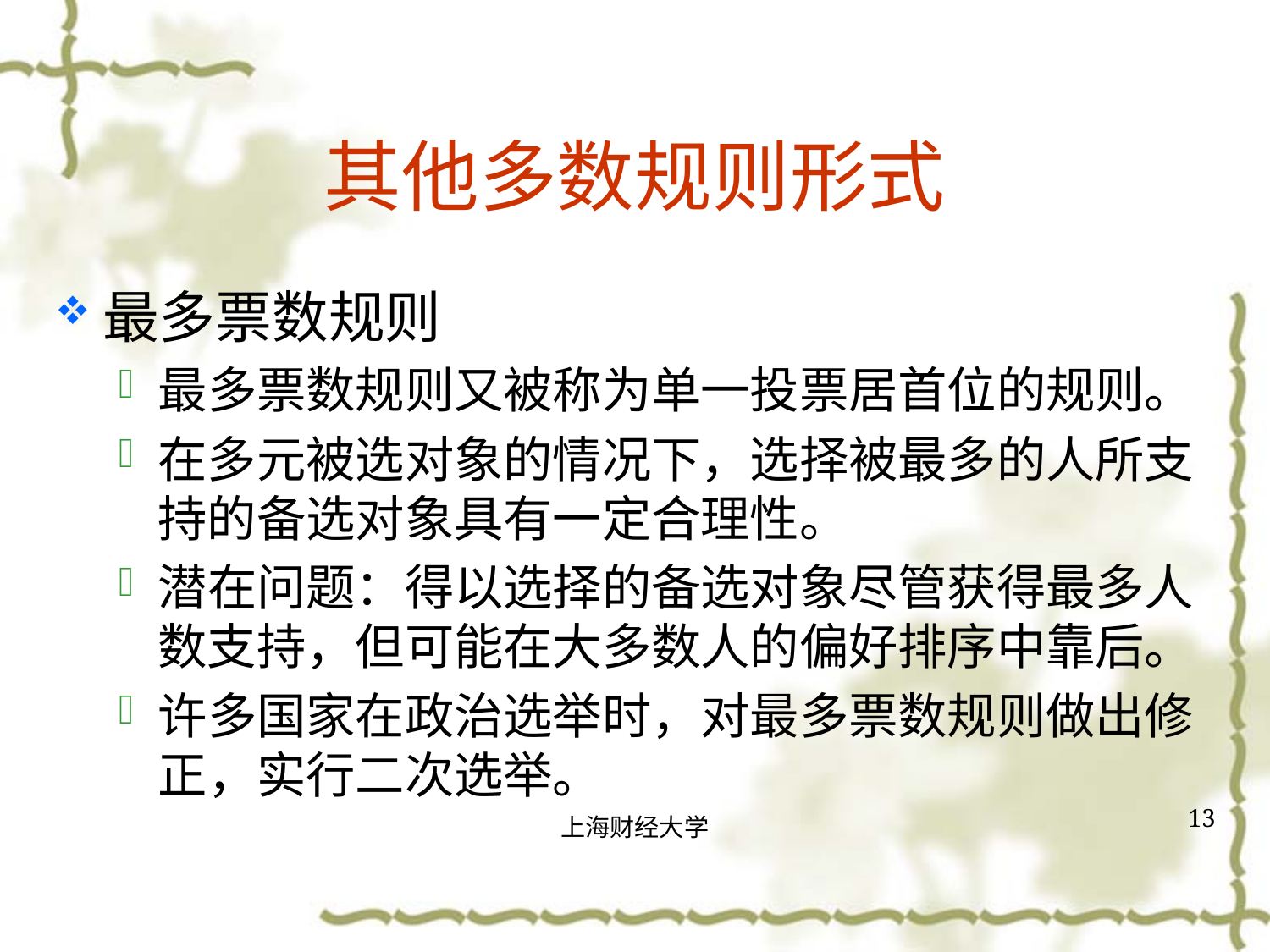

# 其他多数规则形式
最多票数规则
最多票数规则又被称为单一投票居首位的规则。
在多元被选对象的情况下，选择被最多的人所支持的备选对象具有一定合理性。
潜在问题：得以选择的备选对象尽管获得最多人数支持，但可能在大多数人的偏好排序中靠后。
许多国家在政治选举时，对最多票数规则做出修正，实行二次选举。
13
上海财经大学